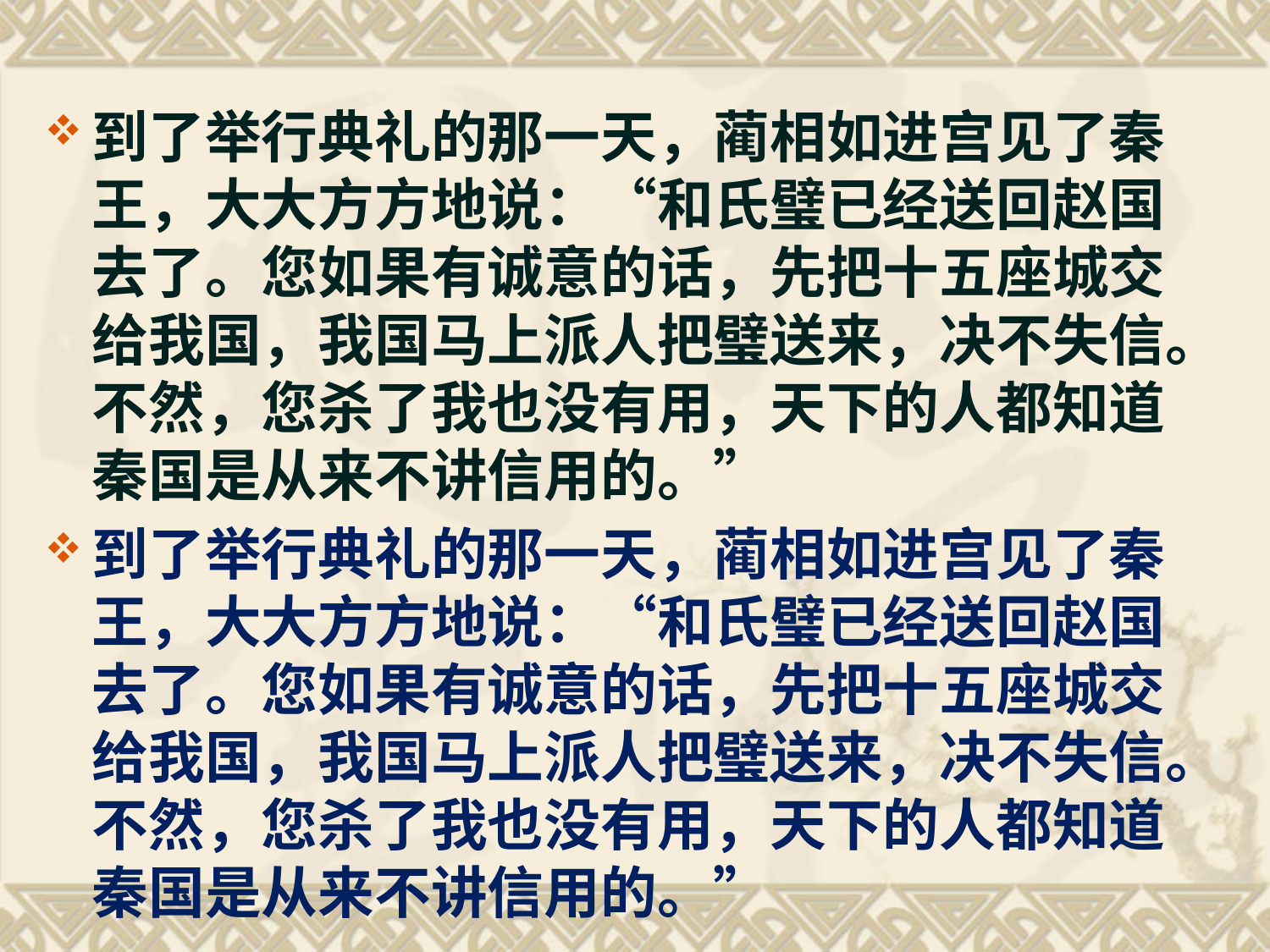

#
到了举行典礼的那一天，蔺相如进宫见了秦王，大大方方地说：“和氏璧已经送回赵国去了。您如果有诚意的话，先把十五座城交给我国，我国马上派人把璧送来，决不失信。不然，您杀了我也没有用，天下的人都知道秦国是从来不讲信用的。”
到了举行典礼的那一天，蔺相如进宫见了秦王，大大方方地说：“和氏璧已经送回赵国去了。您如果有诚意的话，先把十五座城交给我国，我国马上派人把璧送来，决不失信。不然，您杀了我也没有用，天下的人都知道秦国是从来不讲信用的。”